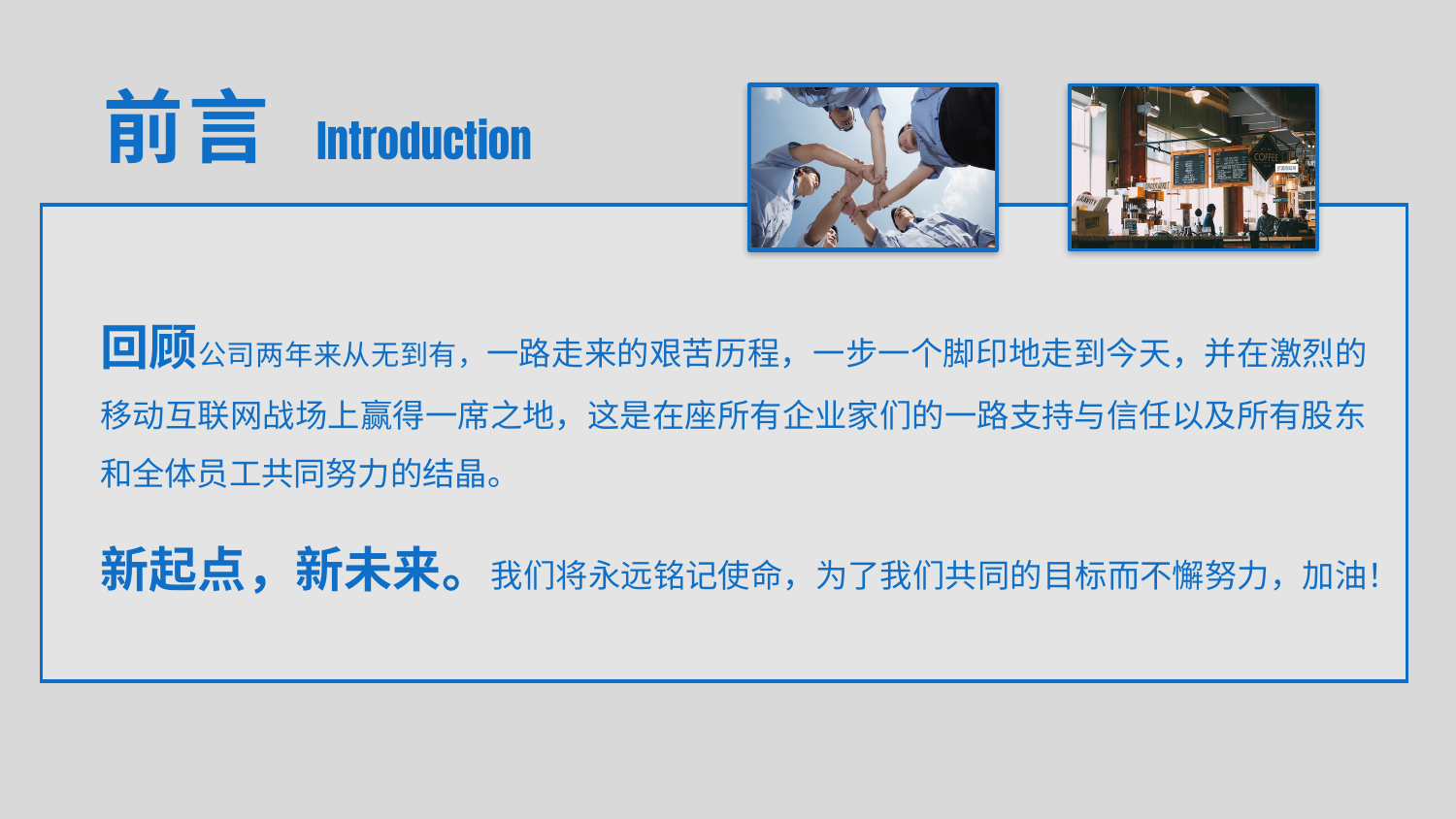

前言

Introduction

回顾公司两年来从无到有，一路走来的艰苦历程，一步一个脚印地走到今天，并在激烈的移动互联网战场上赢得一席之地，这是在座所有企业家们的一路支持与信任以及所有股东和全体员工共同努力的结晶。
新起点，新未来。我们将永远铭记使命，为了我们共同的目标而不懈努力，加油！